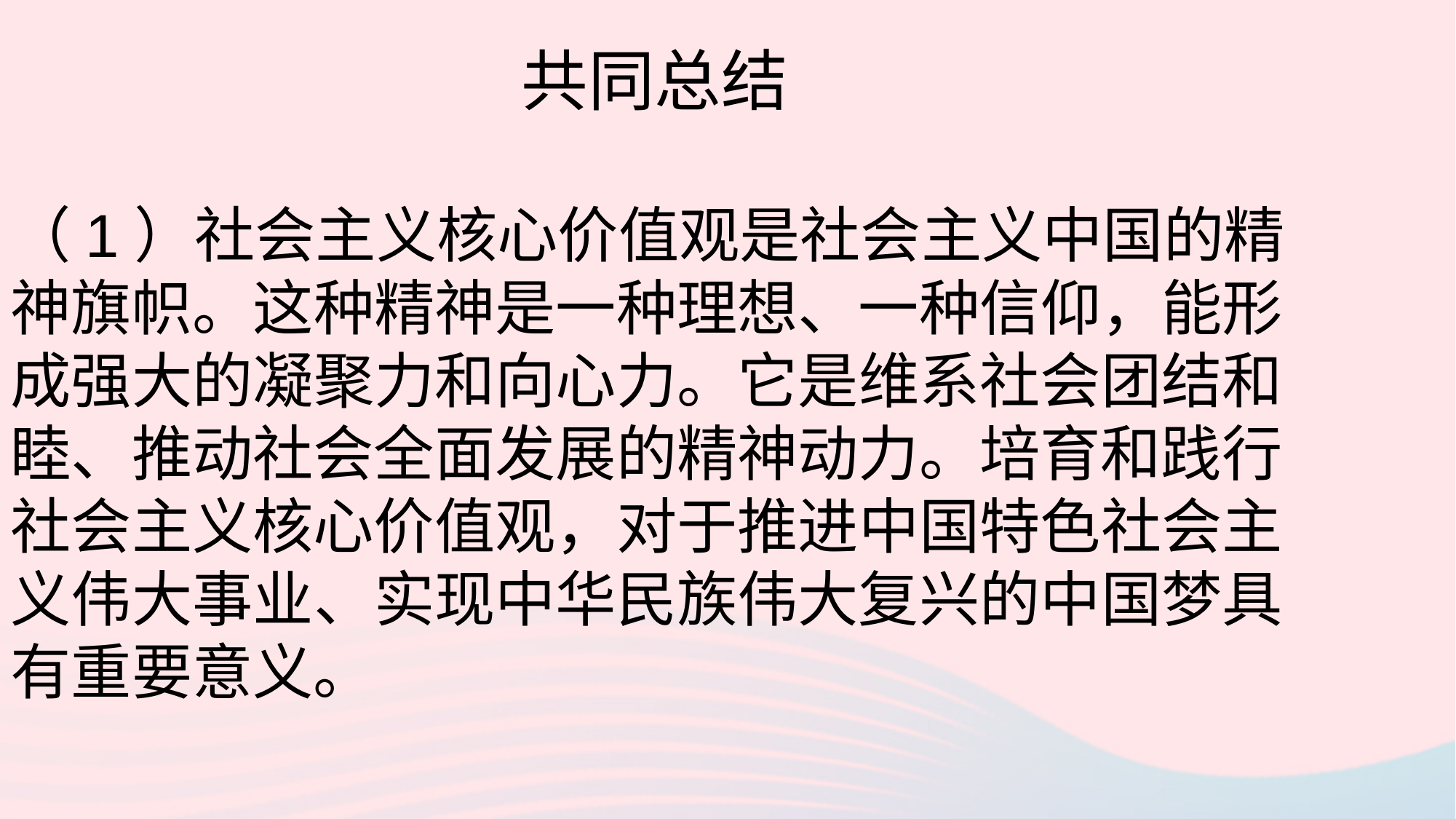

共同总结
（1）社会主义核心价值观是社会主义中国的精神旗帜。这种精神是一种理想、一种信仰，能形成强大的凝聚力和向心力。它是维系社会团结和睦、推动社会全面发展的精神动力。培育和践行社会主义核心价值观，对于推进中国特色社会主义伟大事业、实现中华民族伟大复兴的中国梦具有重要意义。